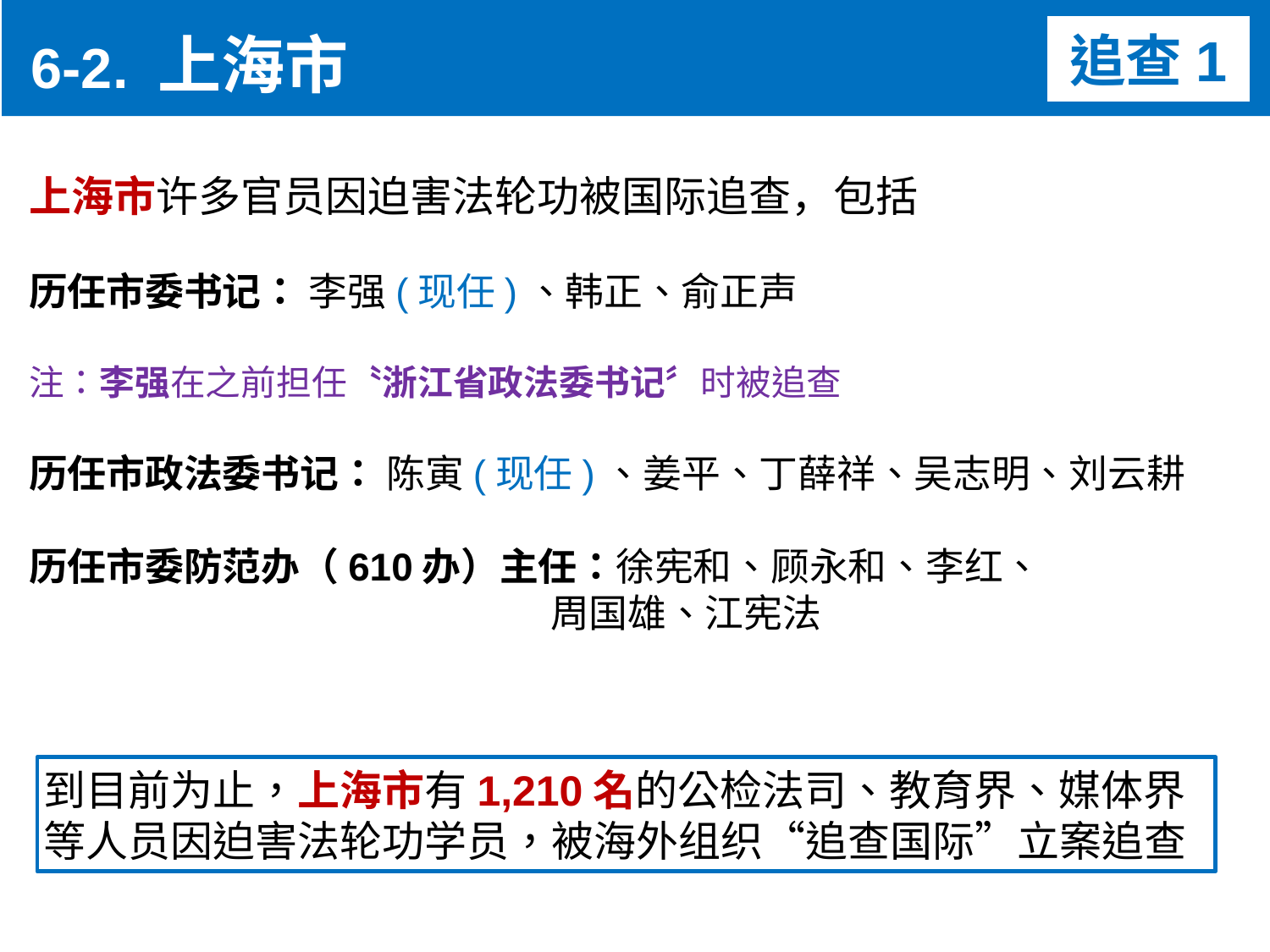

6-2. 上海市
追查1
上海市许多官员因迫害法轮功被国际追查，包括

历任市委书记： 李强(现任)、韩正、俞正声

注：李强在之前担任〝浙江省政法委书记〞时被追查

历任市政法委书记： 陈寅(现任)、姜平、丁薛祥、吴志明、刘云耕

历任市委防范办（610办）主任：徐宪和、顾永和、李红、
                                                           周国雄、江宪法

到目前为止，上海市有1,210名的公检法司、教育界、媒体界
等人员因迫害法轮功学员，被海外组织“追查国际”立案追查